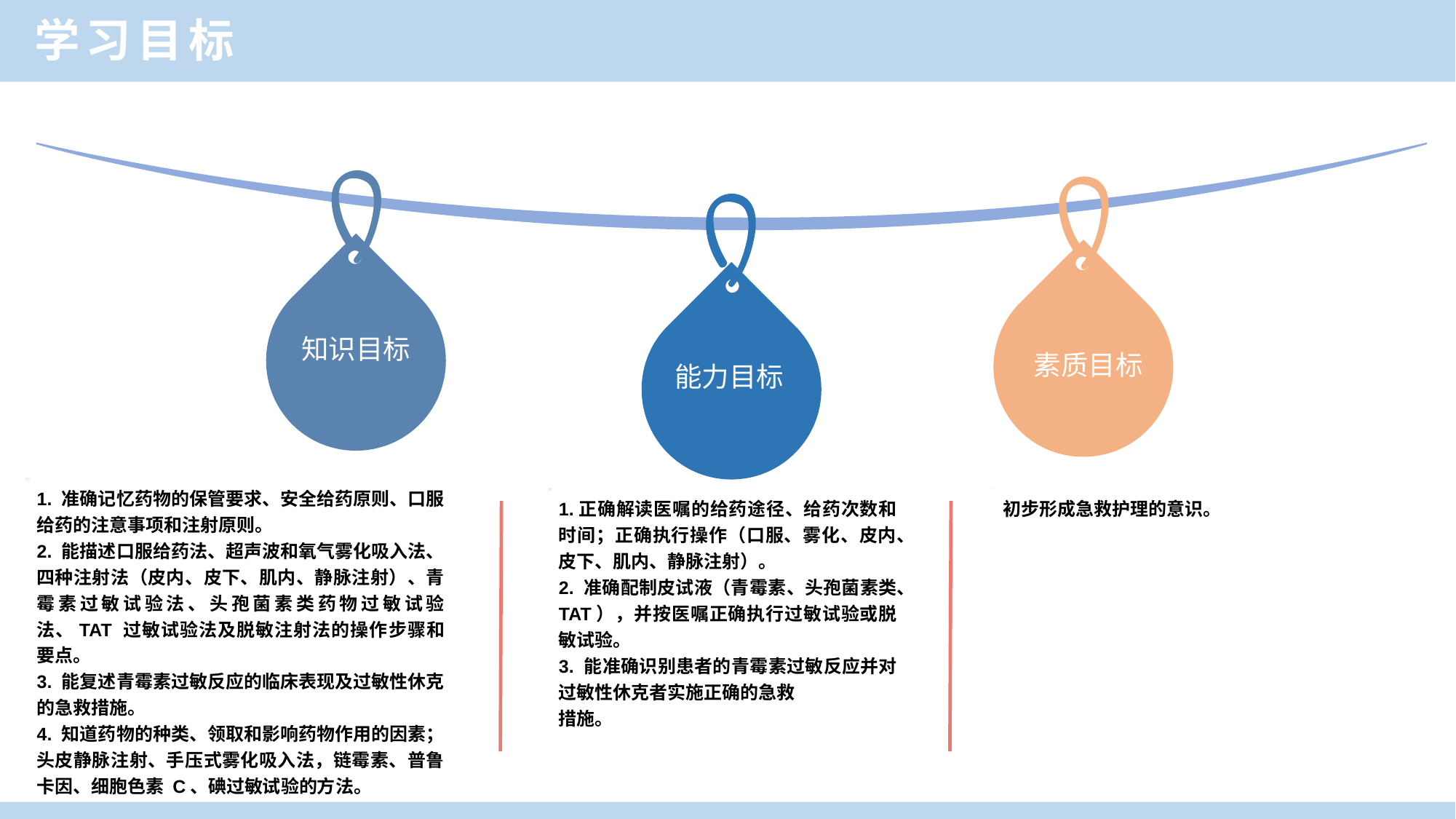

学习目标

知识目标

素质目标

能力目标
1. 准确记忆药物的保管要求、安全给药原则、口服给药的注意事项和注射原则。
2. 能描述口服给药法、超声波和氧气雾化吸入法、四种注射法（皮内、皮下、肌内、静脉注射）、青霉素过敏试验法、头孢菌素类药物过敏试验法、TAT 过敏试验法及脱敏注射法的操作步骤和要点。
3. 能复述青霉素过敏反应的临床表现及过敏性休克的急救措施。
4. 知道药物的种类、领取和影响药物作用的因素；头皮静脉注射、手压式雾化吸入法，链霉素、普鲁卡因、细胞色素 C、碘过敏试验的方法。
1.正确解读医嘱的给药途径、给药次数和时间；正确执行操作（口服、雾化、皮内、皮下、肌内、静脉注射）。
2. 准确配制皮试液（青霉素、头孢菌素类、TAT），并按医嘱正确执行过敏试验或脱敏试验。
3. 能准确识别患者的青霉素过敏反应并对过敏性休克者实施正确的急救
措施。
初步形成急救护理的意识。